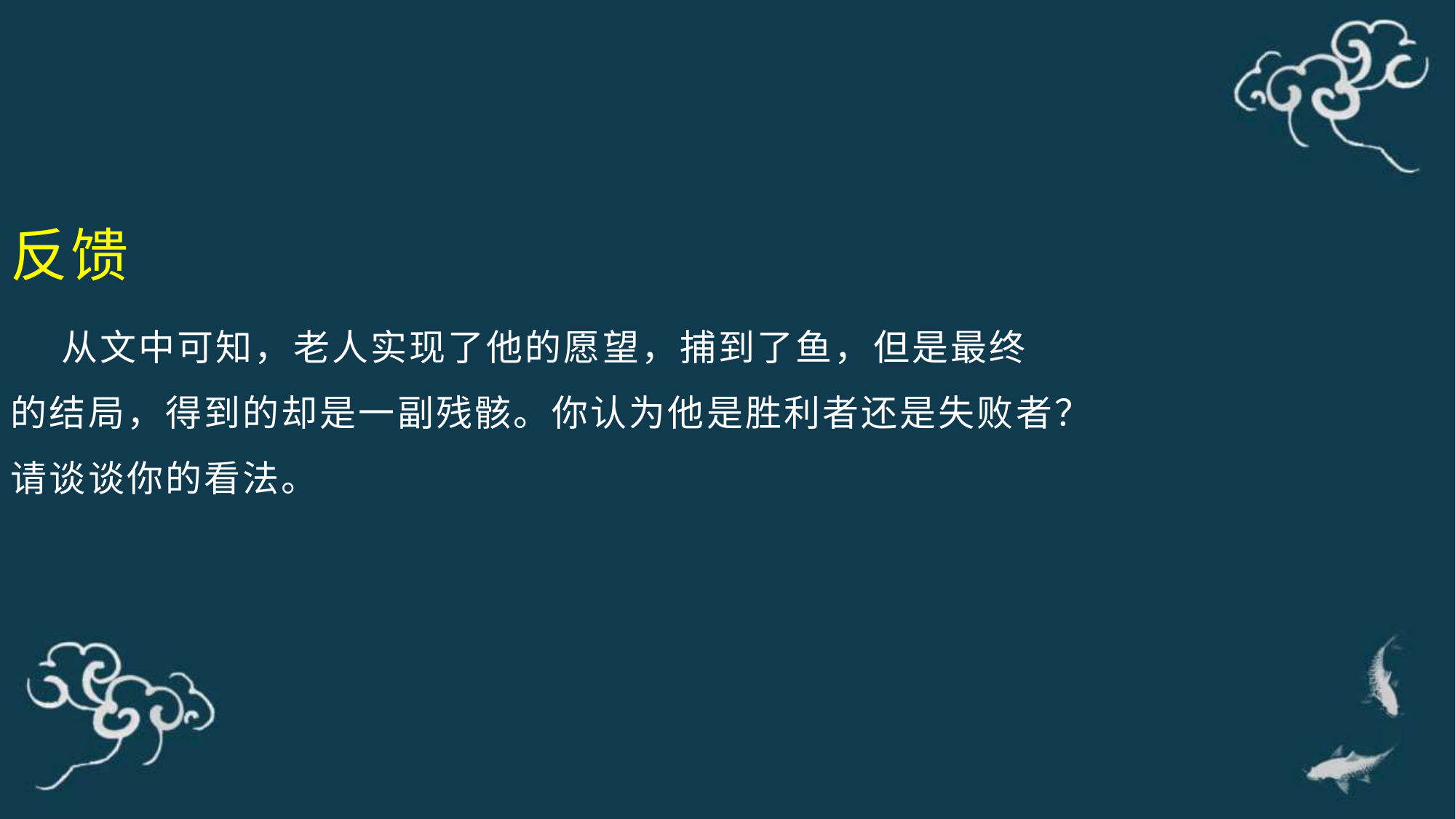

反馈
    从文中可知，老人实现了他的愿望，捕到了鱼，但是最终的结局，得到的却是一副残骸。你认为他是胜利者还是失败者？请谈谈你的看法。